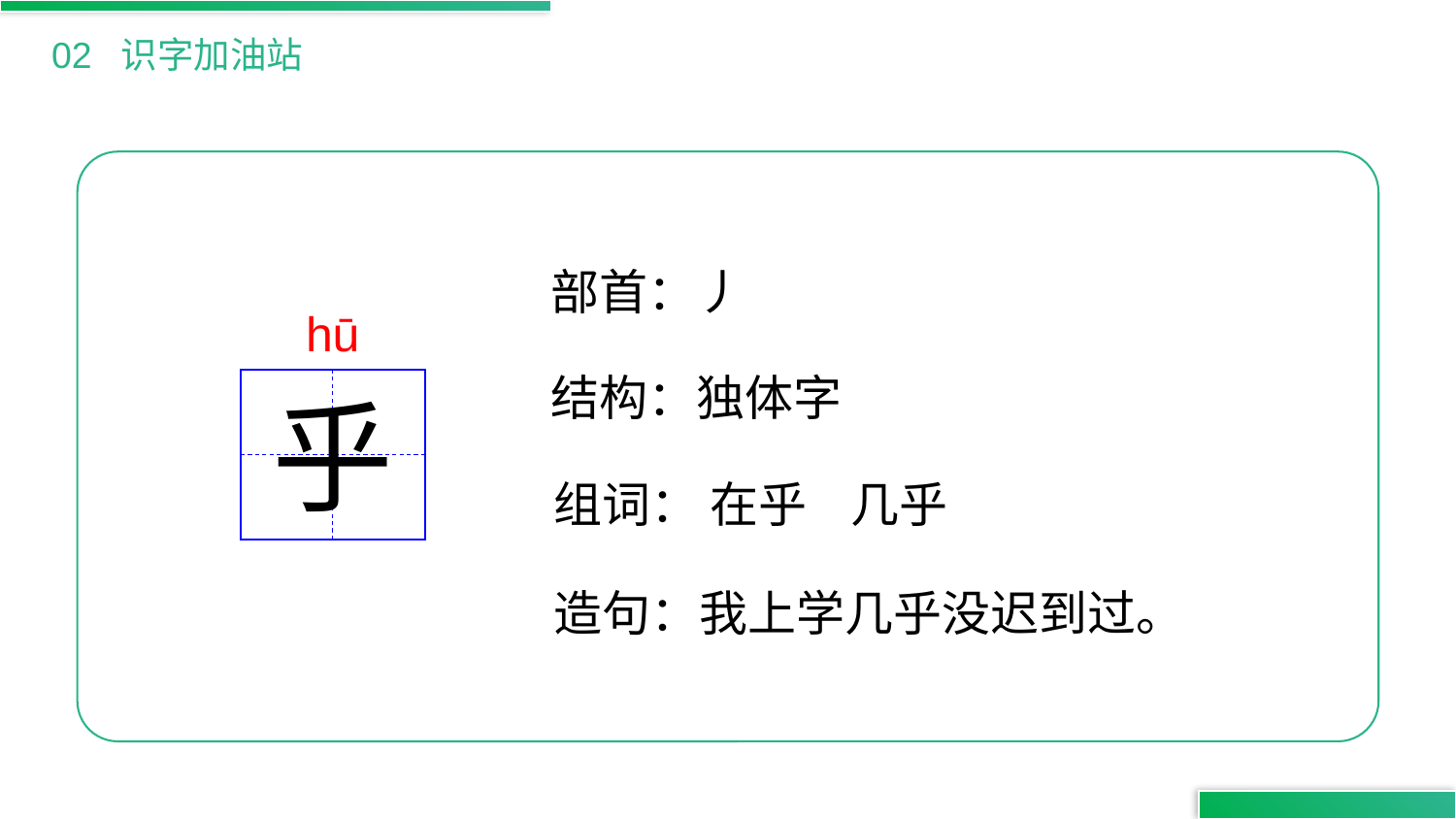

02  识字加油站
部首：丿
hū
结构：独体字

乎
组词： 在乎    几乎
造句：我上学几乎没迟到过。